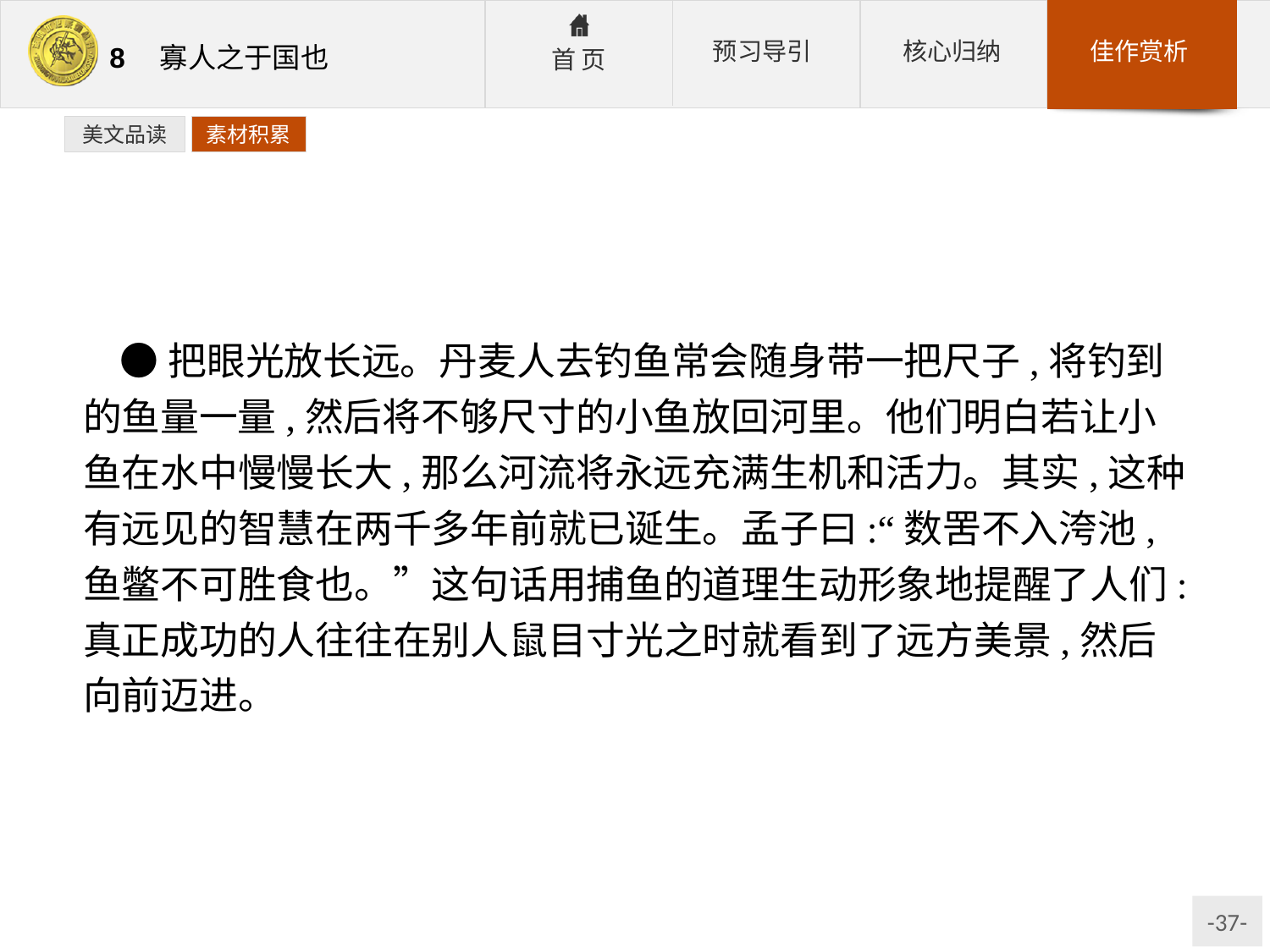

美文品读
素材积累
●把眼光放长远。丹麦人去钓鱼常会随身带一把尺子,将钓到的鱼量一量,然后将不够尺寸的小鱼放回河里。他们明白若让小鱼在水中慢慢长大,那么河流将永远充满生机和活力。其实,这种有远见的智慧在两千多年前就已诞生。孟子曰:“数罟不入洿池,鱼鳖不可胜食也。”这句话用捕鱼的道理生动形象地提醒了人们:真正成功的人往往在别人鼠目寸光之时就看到了远方美景,然后向前迈进。